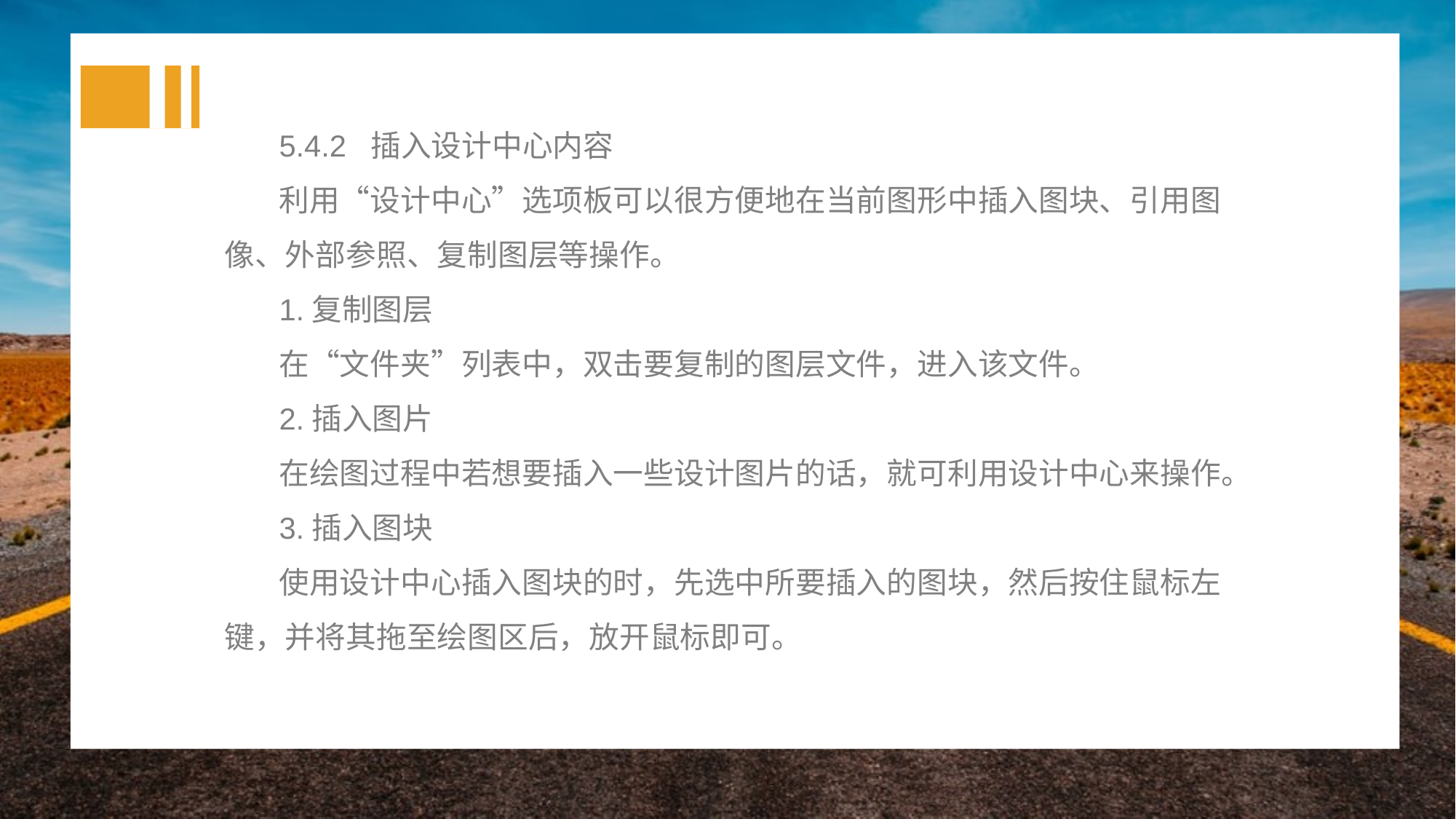

5.4.2  插入设计中心内容
利用“设计中心”选项板可以很方便地在当前图形中插入图块、引用图像、外部参照、复制图层等操作。
1.复制图层
在“文件夹”列表中，双击要复制的图层文件，进入该文件。
2.插入图片
在绘图过程中若想要插入一些设计图片的话，就可利用设计中心来操作。
3.插入图块
使用设计中心插入图块的时，先选中所要插入的图块，然后按住鼠标左键，并将其拖至绘图区后，放开鼠标即可。